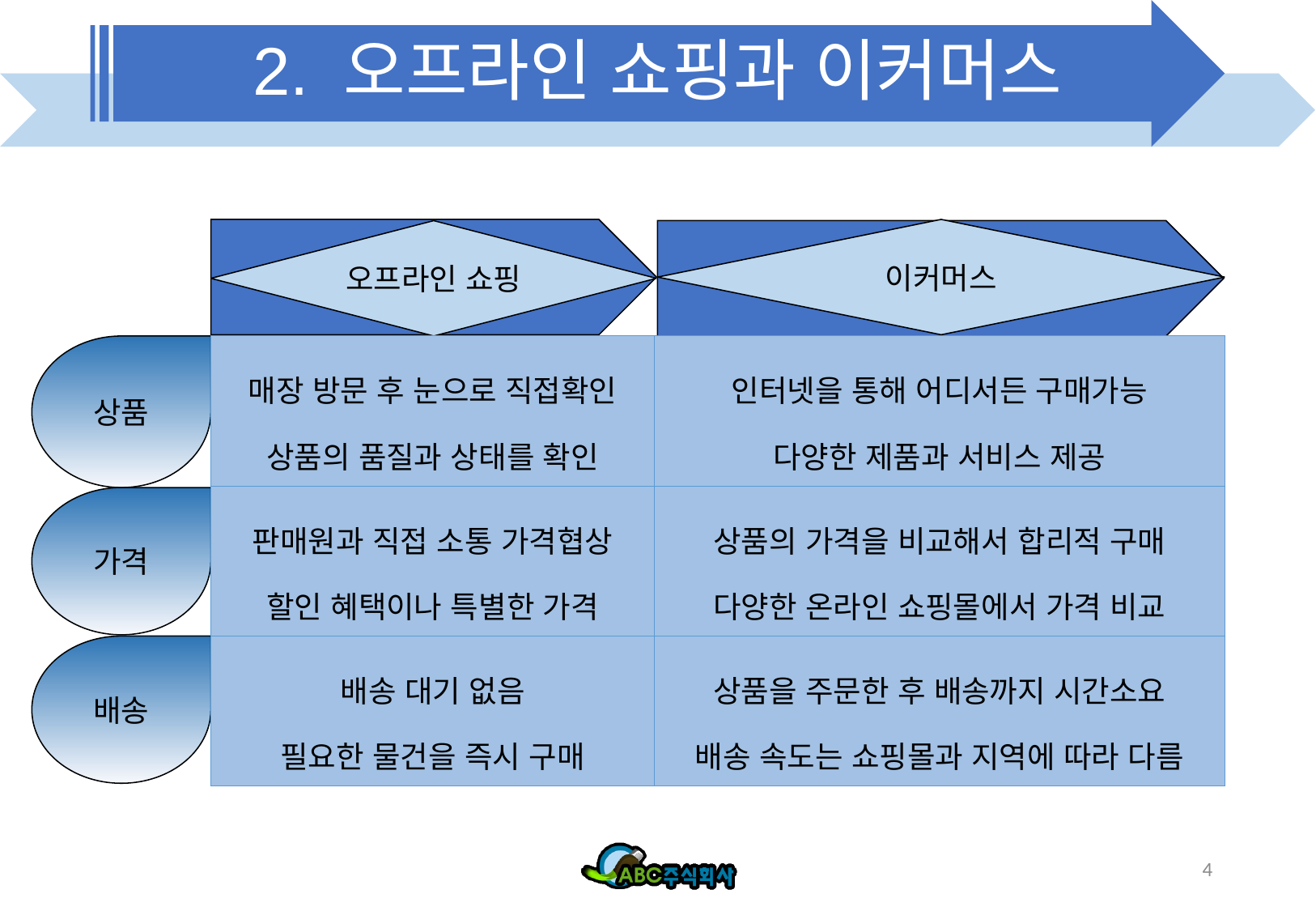

# 2. 오프라인 쇼핑과 이커머스

이커머스

오프라인 쇼핑
상품
| 매장 방문 후 눈으로 직접확인 상품의 품질과 상태를 확인 | 인터넷을 통해 어디서든 구매가능 다양한 제품과 서비스 제공 |
| --- | --- |
| 판매원과 직접 소통 가격협상 할인 혜택이나 특별한 가격 | 상품의 가격을 비교해서 합리적 구매 다양한 온라인 쇼핑몰에서 가격 비교 |
| 배송 대기 없음 필요한 물건을 즉시 구매 | 상품을 주문한 후 배송까지 시간소요 배송 속도는 쇼핑몰과 지역에 따라 다름 |
가격
배송
4